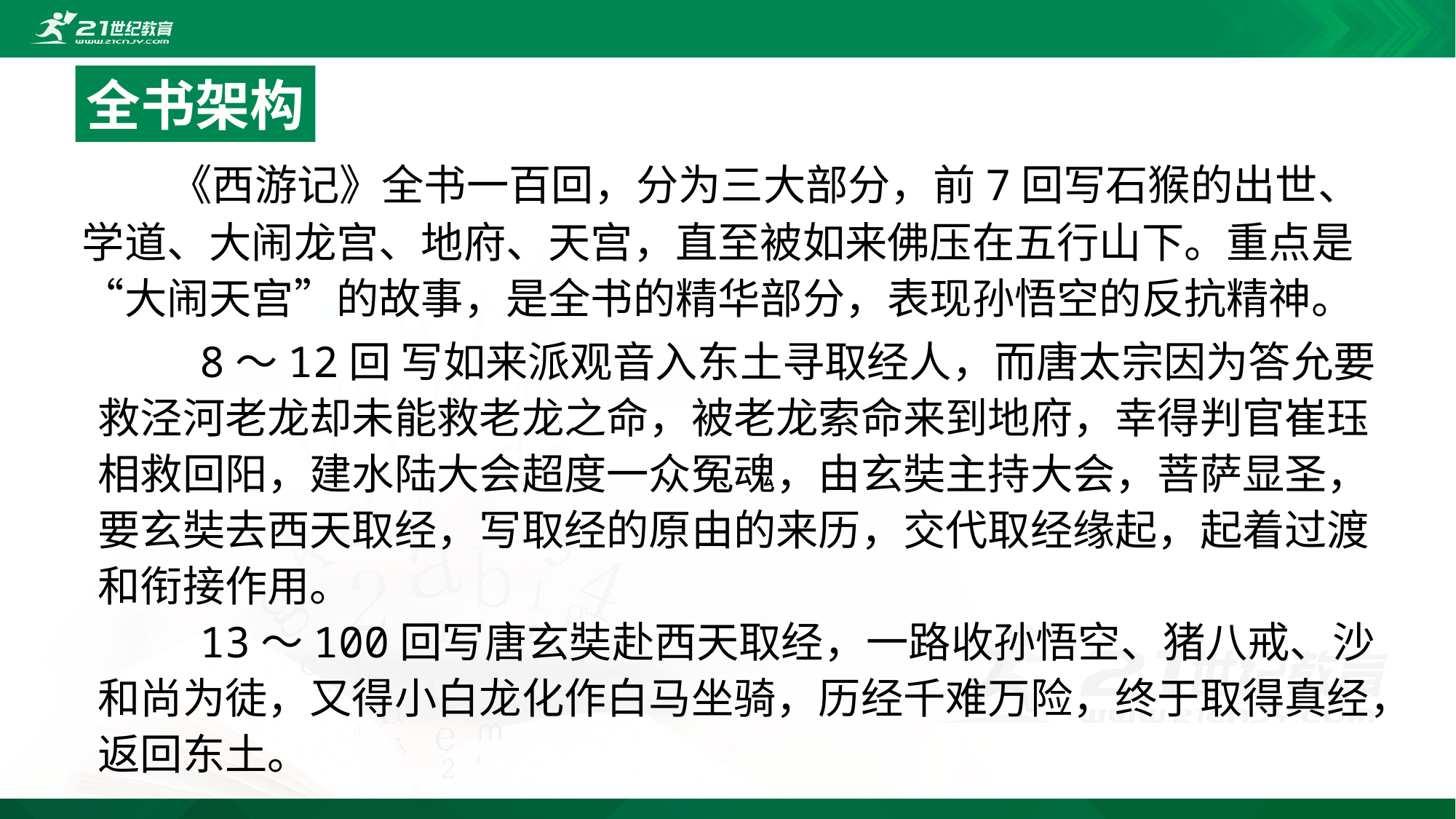

全书架构

    《西游记》全书一百回，分为三大部分，前7回写石猴的出世、学道、大闹龙宫、地府、天宫，直至被如来佛压在五行山下。重点是“大闹天宫”的故事，是全书的精华部分，表现孙悟空的反抗精神。

    8～12回 写如来派观音入东土寻取经人，而唐太宗因为答允要救泾河老龙却未能救老龙之命，被老龙索命来到地府，幸得判官崔珏相救回阳，建水陆大会超度一众冤魂，由玄奘主持大会，菩萨显圣，要玄奘去西天取经，写取经的原由的来历，交代取经缘起，起着过渡和衔接作用。
    13～100回写唐玄奘赴西天取经，一路收孙悟空、猪八戒、沙和尚为徒，又得小白龙化作白马坐骑，历经千难万险，终于取得真经，返回东土。